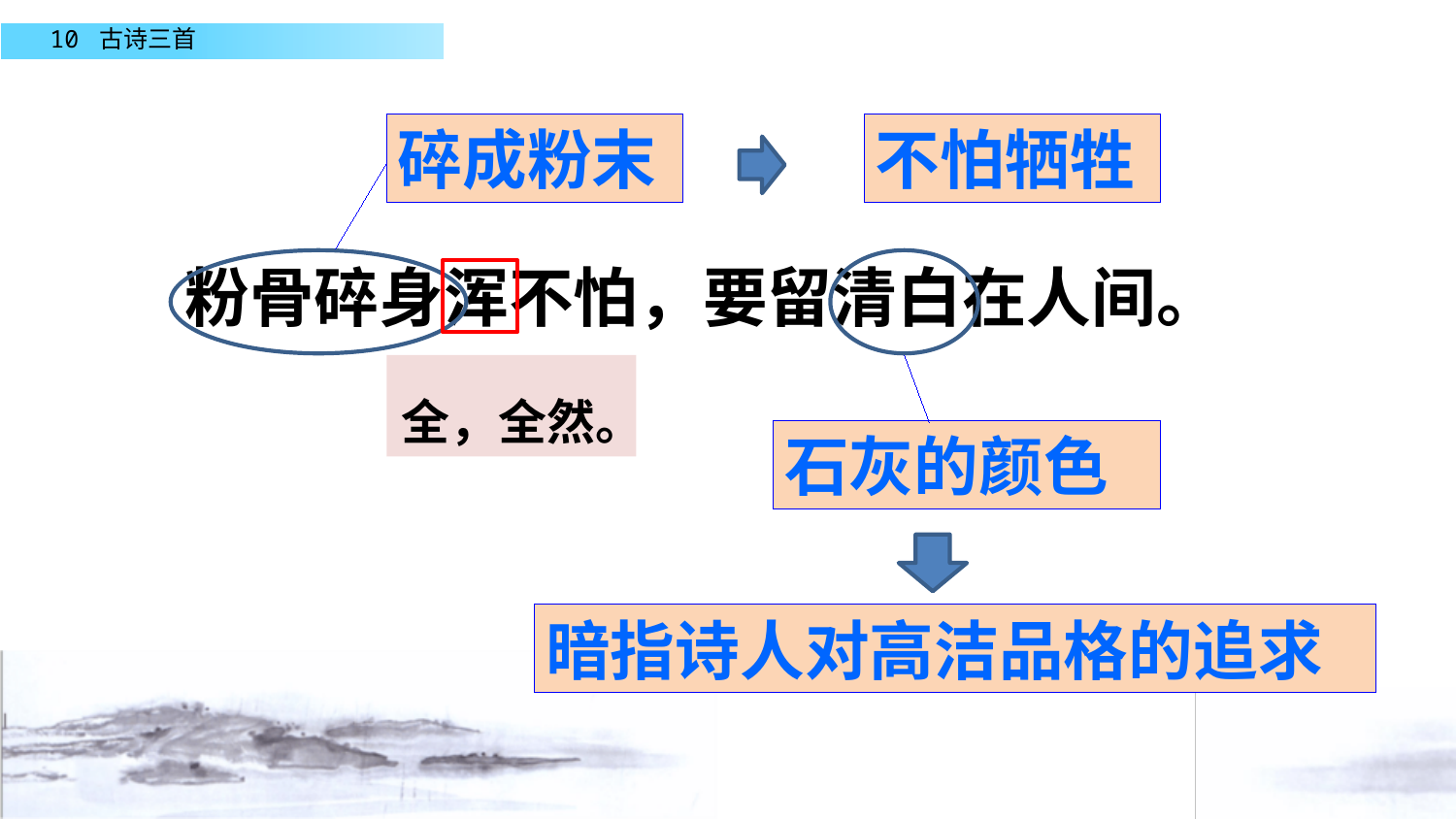

碎成粉末
不怕牺牲

粉骨碎身浑不怕，要留清白在人间。

全，全然。
石灰的颜色

暗指诗人对高洁品格的追求